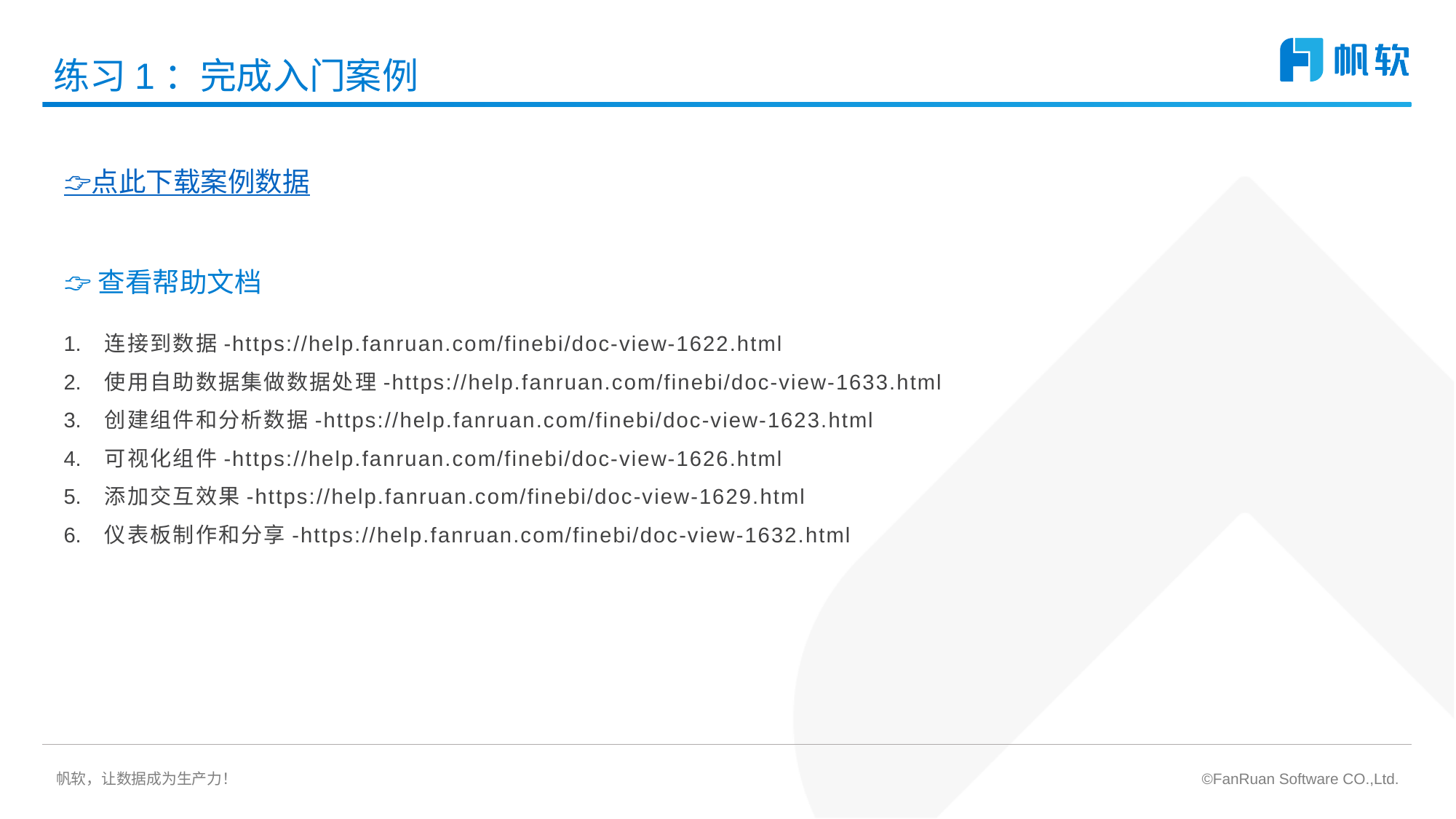

# 练习1：完成入门案例
👉点此下载案例数据
👉查看帮助文档
连接到数据-https://help.fanruan.com/finebi/doc-view-1622.html
使用自助数据集做数据处理-https://help.fanruan.com/finebi/doc-view-1633.html
创建组件和分析数据-https://help.fanruan.com/finebi/doc-view-1623.html
可视化组件-https://help.fanruan.com/finebi/doc-view-1626.html
添加交互效果-https://help.fanruan.com/finebi/doc-view-1629.html
仪表板制作和分享-https://help.fanruan.com/finebi/doc-view-1632.html